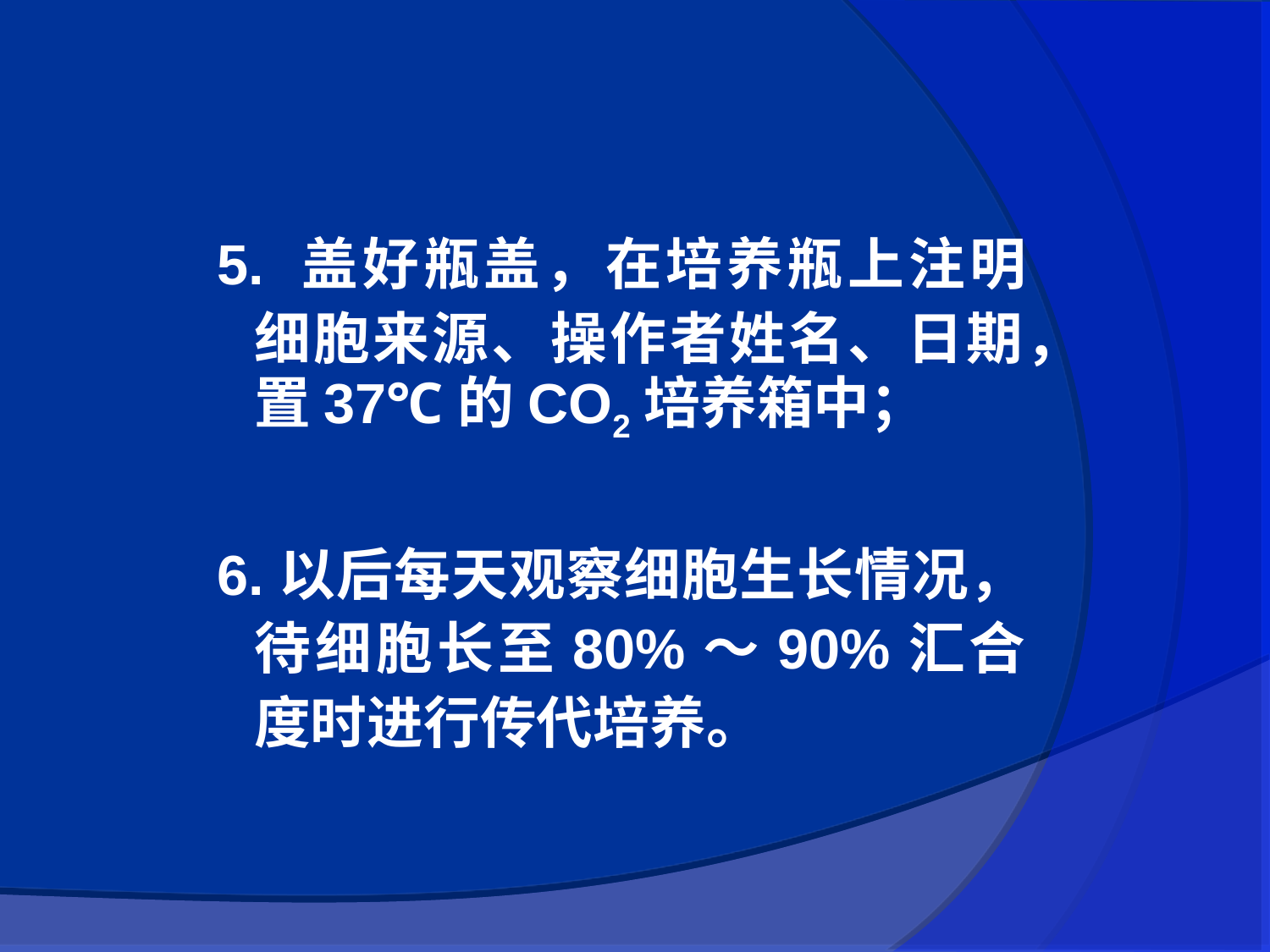

5. 盖好瓶盖，在培养瓶上注明细胞来源、操作者姓名、日期，置37℃的CO2培养箱中；
6.以后每天观察细胞生长情况，待细胞长至80%～90%汇合度时进行传代培养。